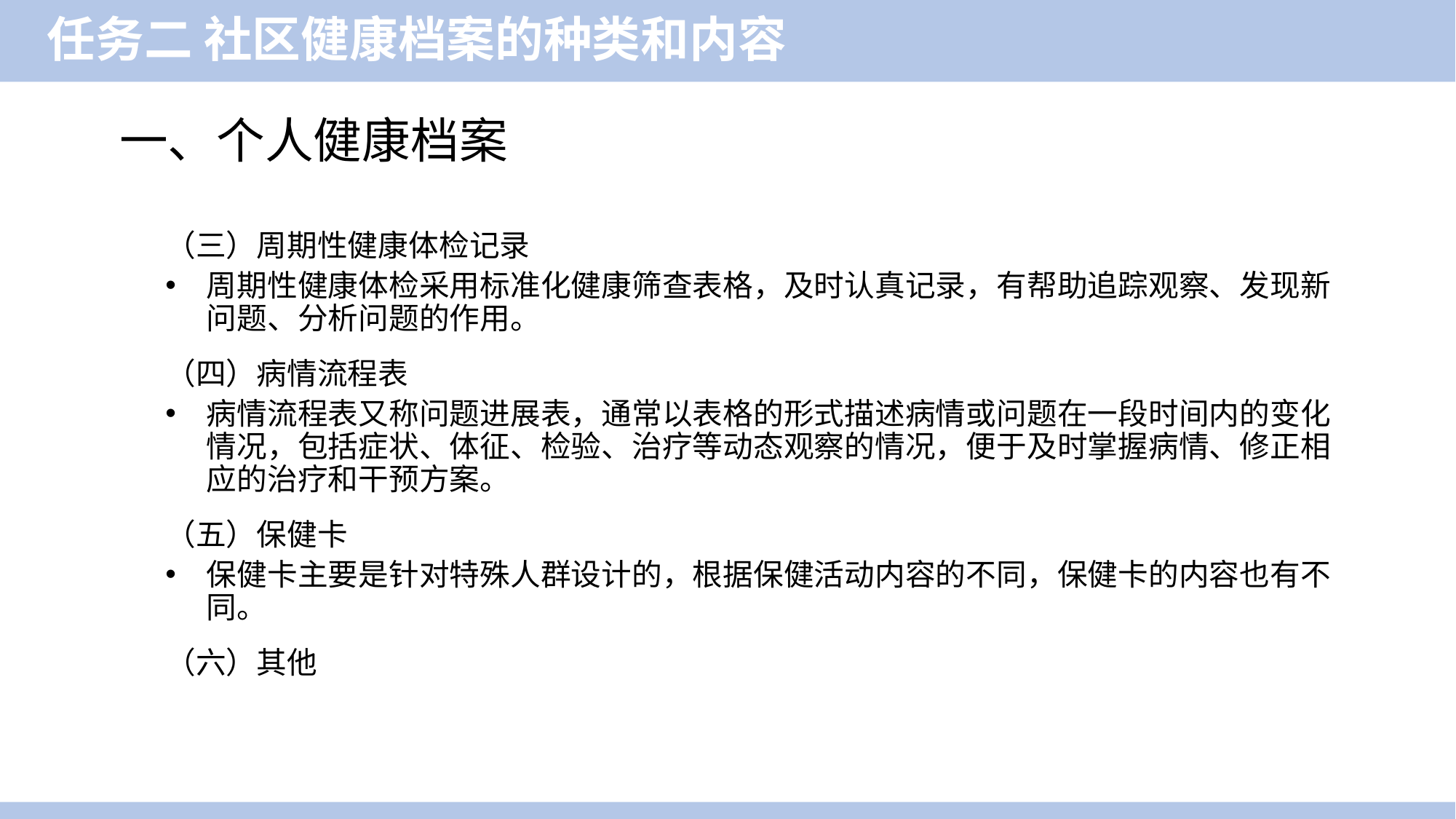

任务二 社区健康档案的种类和内容
一、个人健康档案
（三）周期性健康体检记录
周期性健康体检采用标准化健康筛查表格，及时认真记录，有帮助追踪观察、发现新问题、分析问题的作用。
（四）病情流程表
病情流程表又称问题进展表，通常以表格的形式描述病情或问题在一段时间内的变化情况，包括症状、体征、检验、治疗等动态观察的情况，便于及时掌握病情、修正相应的治疗和干预方案。
（五）保健卡
保健卡主要是针对特殊人群设计的，根据保健活动内容的不同，保健卡的内容也有不同。
（六）其他